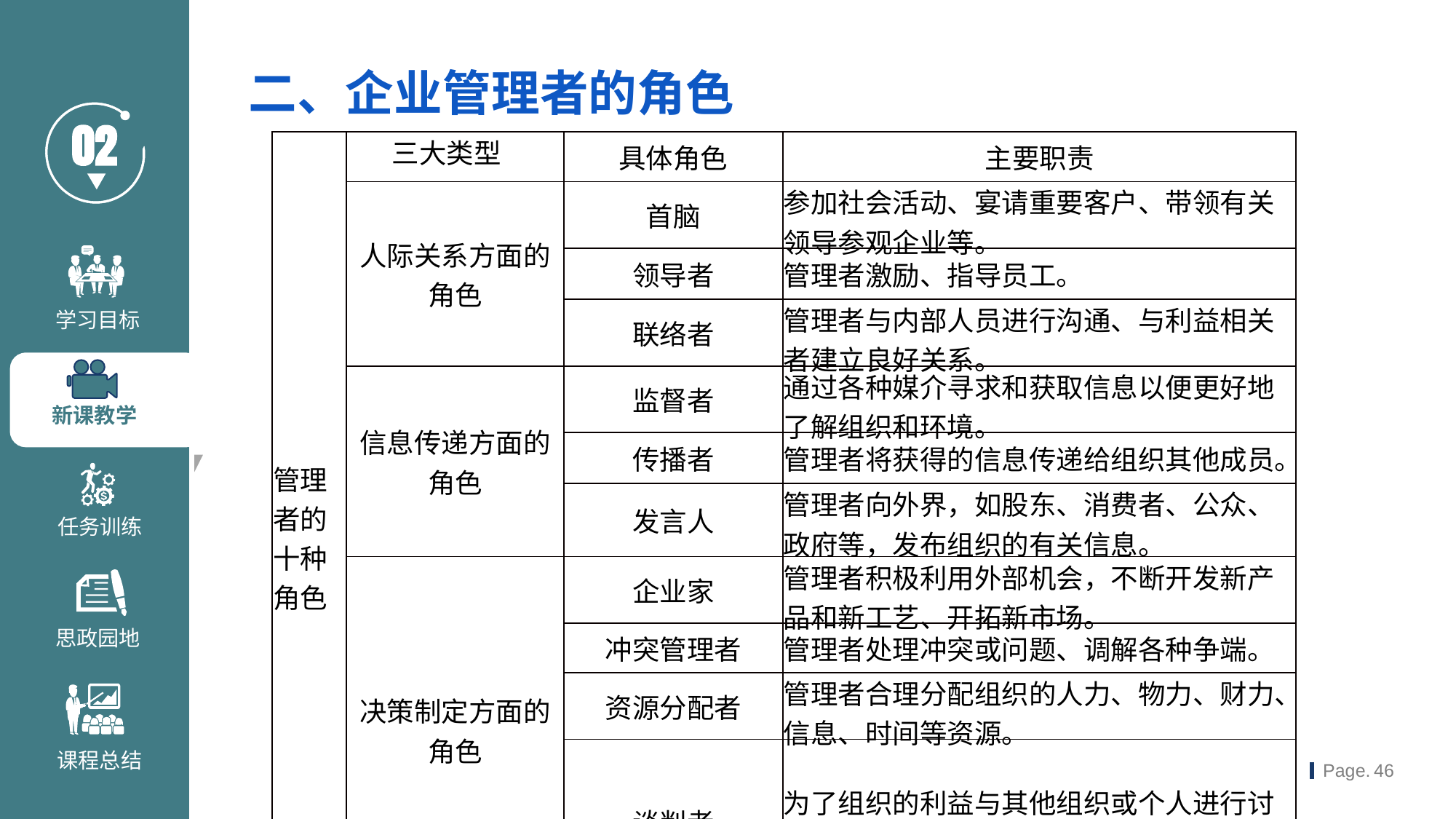

二、企业管理者的角色
| 管理者的十种角色 | 三大类型 | 具体角色 | 主要职责 |
| --- | --- | --- | --- |
|  | 人际关系方面的角色 | 首脑 | 参加社会活动、宴请重要客户、带领有关领导参观企业等。 |
|  |  | 领导者 | 管理者激励、指导员工。 |
|  |  | 联络者 | 管理者与内部人员进行沟通、与利益相关者建立良好关系。 |
|  | 信息传递方面的角色 | 监督者 | 通过各种媒介寻求和获取信息以便更好地了解组织和环境。 |
|  |  | 传播者 | 管理者将获得的信息传递给组织其他成员。 |
|  |  | 发言人 | 管理者向外界，如股东、消费者、公众、政府等，发布组织的有关信息。 |
|  | 决策制定方面的角色 | 企业家 | 管理者积极利用外部机会，不断开发新产品和新工艺、开拓新市场。 |
|  |  | 冲突管理者 | 管理者处理冲突或问题、调解各种争端。 |
|  |  | 资源分配者 | 管理者合理分配组织的人力、物力、财力、信息、时间等资源。 |
|  |  | 谈判者 | 为了组织的利益与其他组织或个人进行讨价还价、商定成交条件。 |